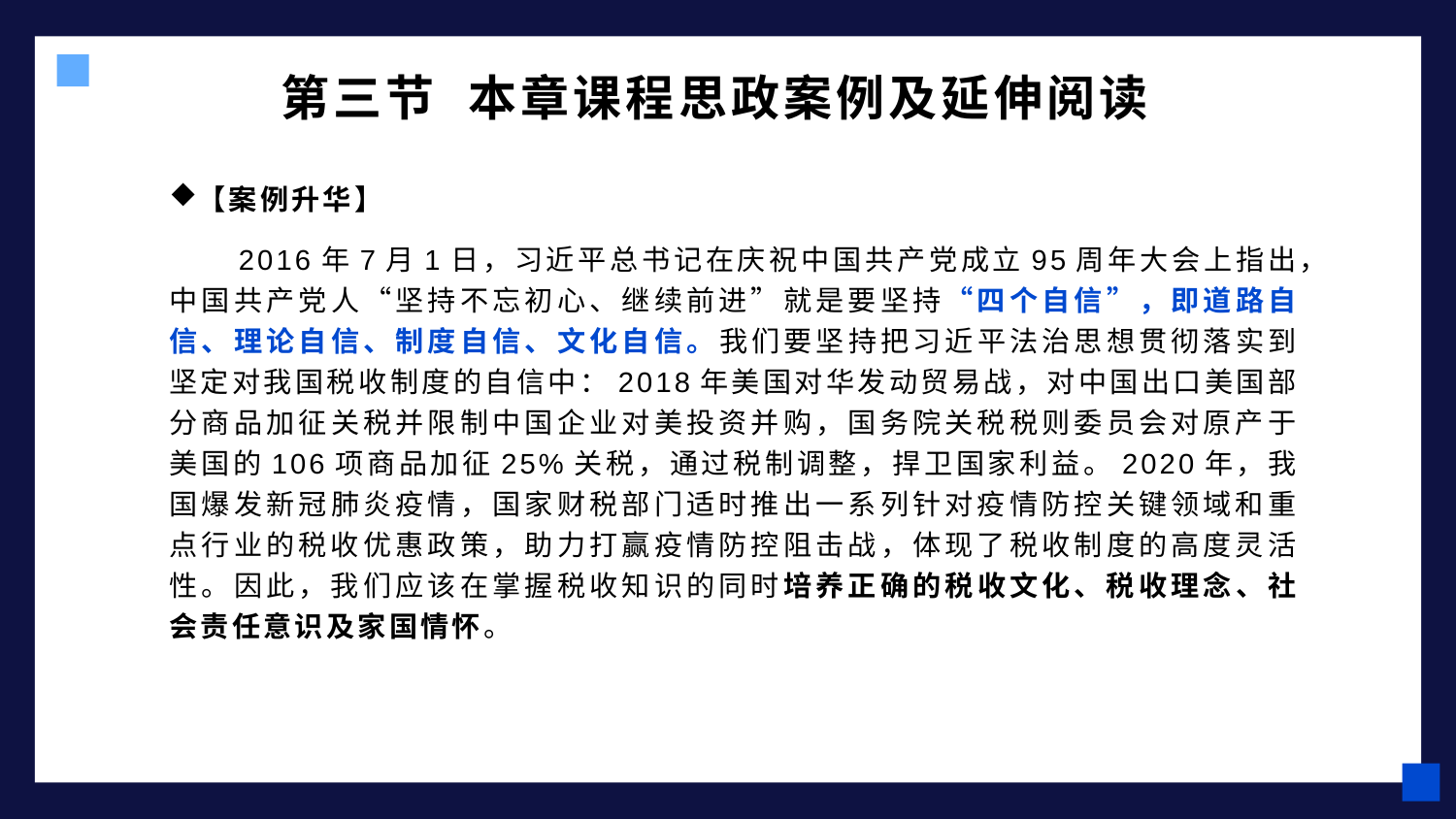

# 第三节  本章课程思政案例及延伸阅读
【案例升华】
      2016年7月1日，习近平总书记在庆祝中国共产党成立95周年大会上指出，中国共产党人“坚持不忘初心、继续前进”就是要坚持“四个自信”，即道路自信、理论自信、制度自信、文化自信。我们要坚持把习近平法治思想贯彻落实到坚定对我国税收制度的自信中：2018年美国对华发动贸易战，对中国出口美国部分商品加征关税并限制中国企业对美投资并购，国务院关税税则委员会对原产于美国的106项商品加征25%关税，通过税制调整，捍卫国家利益。2020年，我国爆发新冠肺炎疫情，国家财税部门适时推出一系列针对疫情防控关键领域和重点行业的税收优惠政策，助力打赢疫情防控阻击战，体现了税收制度的高度灵活性。因此，我们应该在掌握税收知识的同时培养正确的税收文化、税收理念、社会责任意识及家国情怀。